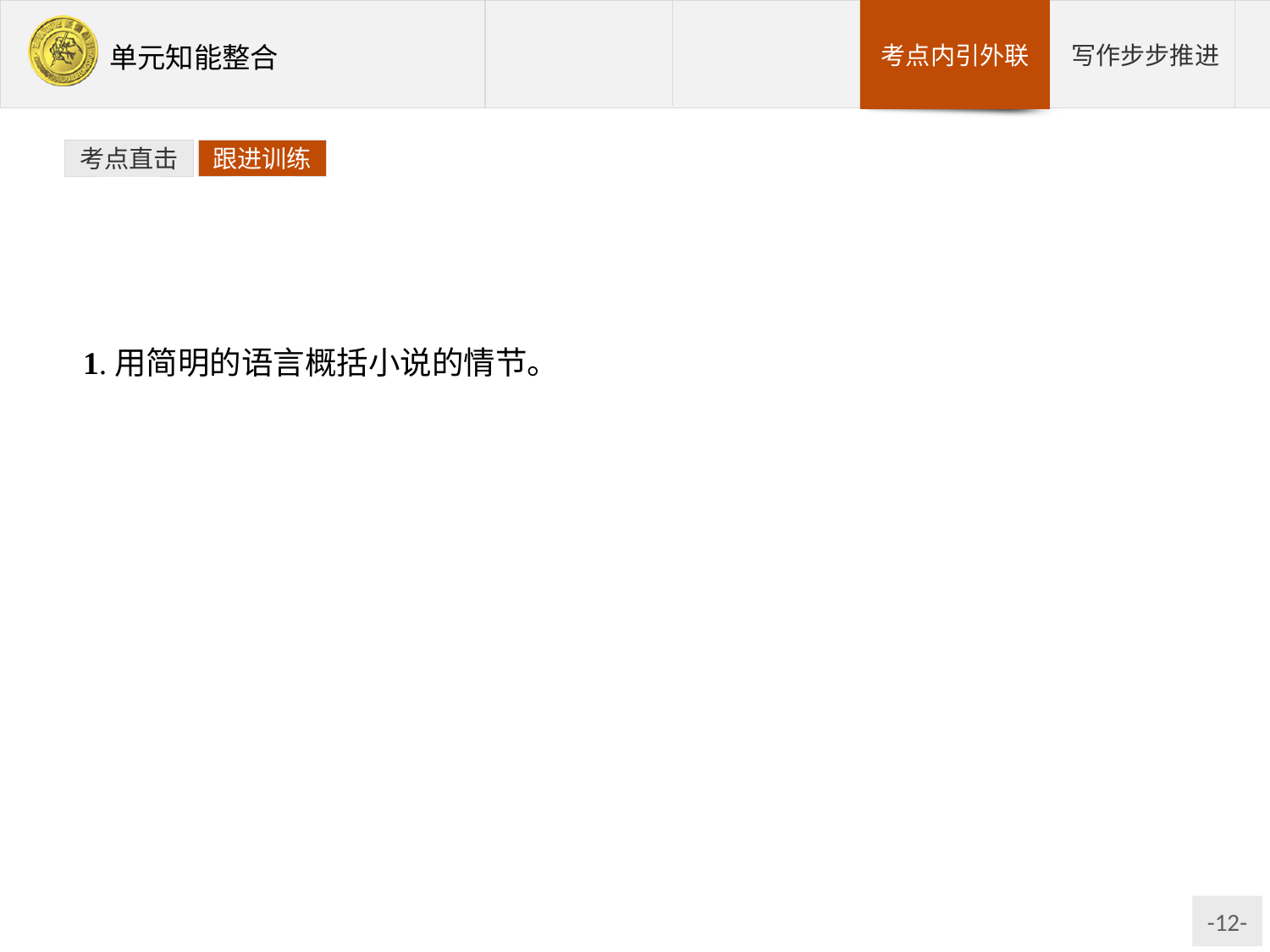

考点直击
跟进训练
1.用简明的语言概括小说的情节。
思路解析:此题考查概括小说的情节,可以按照小说的开端、发展、高潮、结局进行。
参考答案:李正武在二叔家偶然发现一只青花瓷碗并认定是古董;他设法拿到了瓷碗并以五万元钱卖出;二叔二婶来李正武家送饺子,二叔把二婶的病情告诉了他;李正武被二婶的真情感动,毅然为二婶治病并说出真情。